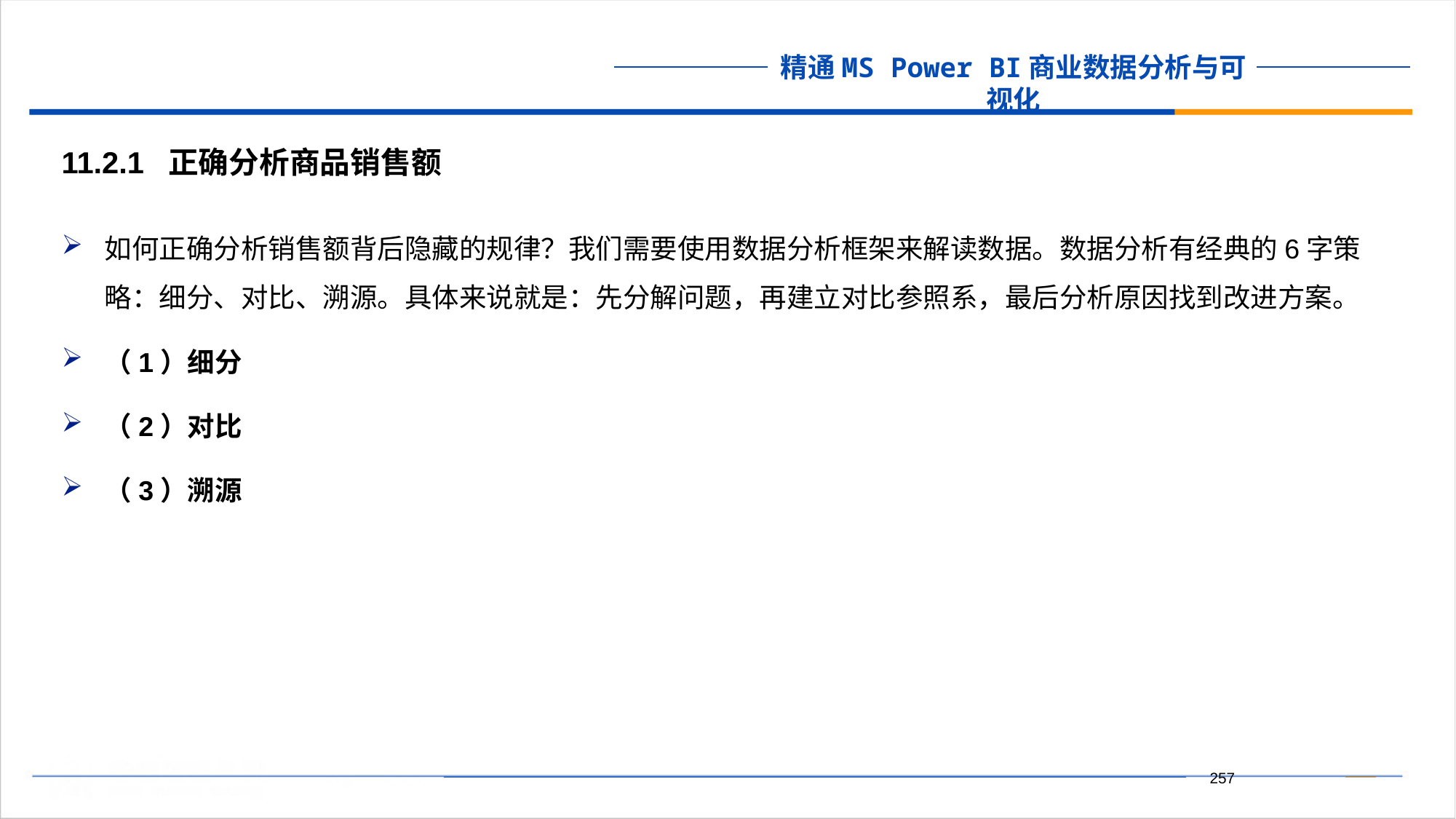

11.2.1  正确分析商品销售额
如何正确分析销售额背后隐藏的规律？我们需要使用数据分析框架来解读数据。数据分析有经典的6字策略：细分、对比、溯源。具体来说就是：先分解问题，再建立对比参照系，最后分析原因找到改进方案。
（1）细分
（2）对比
（3）溯源